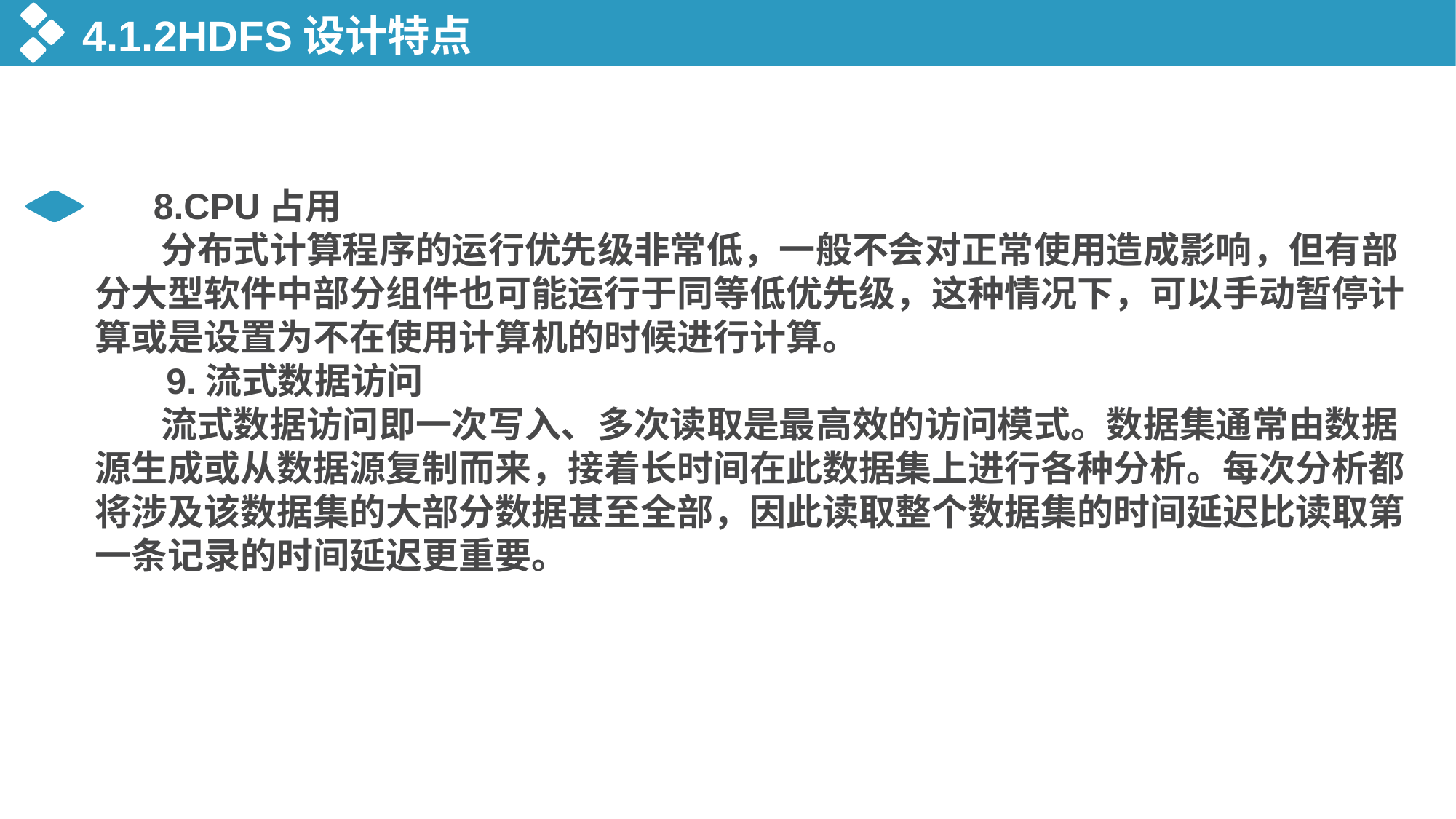

4.1.2HDFS设计特点
       8.CPU占用
       分布式计算程序的运行优先级非常低，一般不会对正常使用造成影响，但有部分大型软件中部分组件也可能运行于同等低优先级，这种情况下，可以手动暂停计算或是设置为不在使用计算机的时候进行计算。
       9.流式数据访问
       流式数据访问即一次写入、多次读取是最高效的访问模式。数据集通常由数据源生成或从数据源复制而来，接着长时间在此数据集上进行各种分析。每次分析都将涉及该数据集的大部分数据甚至全部，因此读取整个数据集的时间延迟比读取第一条记录的时间延迟更重要。